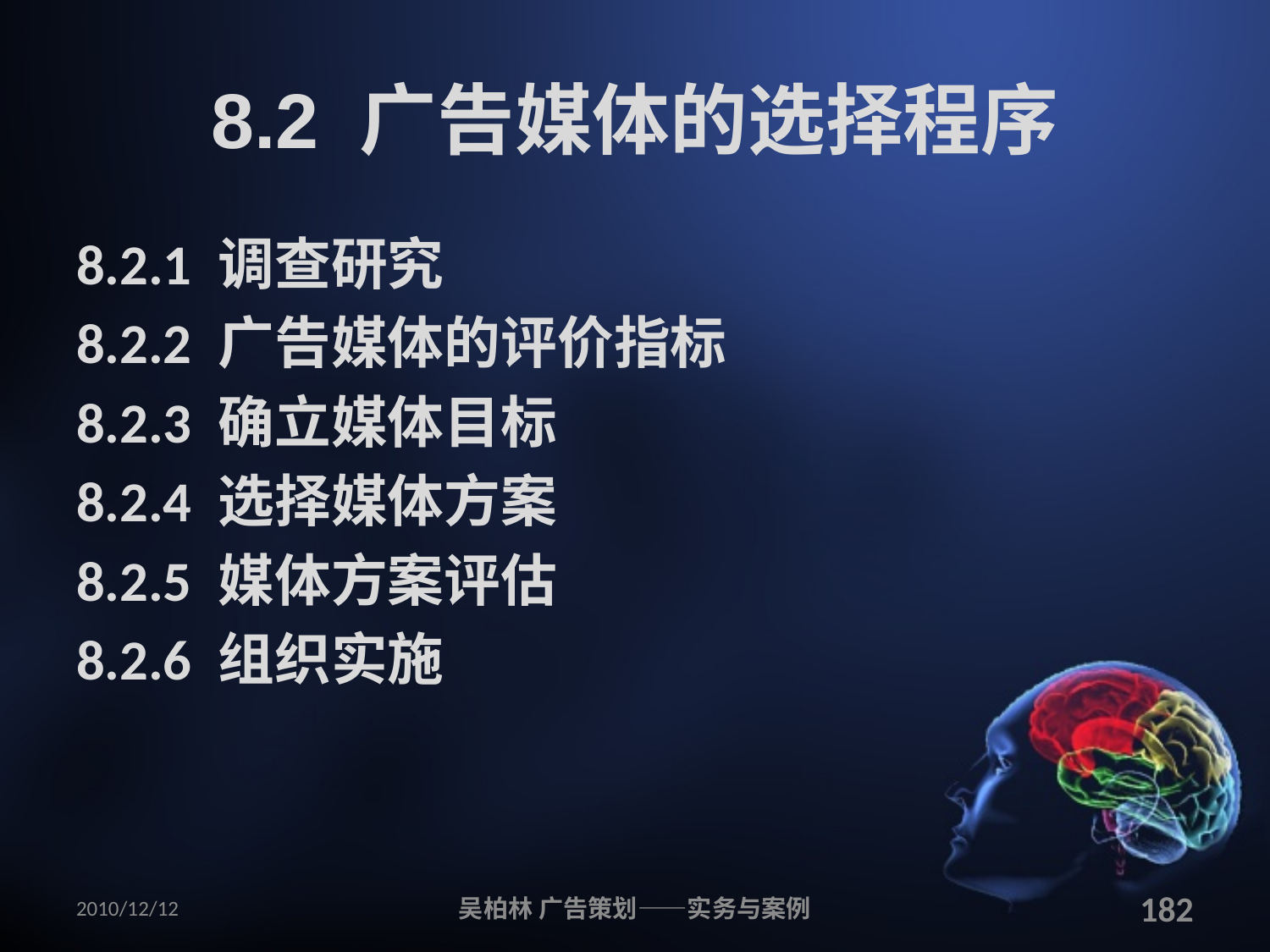

# 8.2 广告媒体的选择程序
8.2.1 调查研究
8.2.2 广告媒体的评价指标
8.2.3 确立媒体目标
8.2.4 选择媒体方案
8.2.5 媒体方案评估
8.2.6 组织实施
2010/12/12
吴柏林 广告策划——实务与案例
182